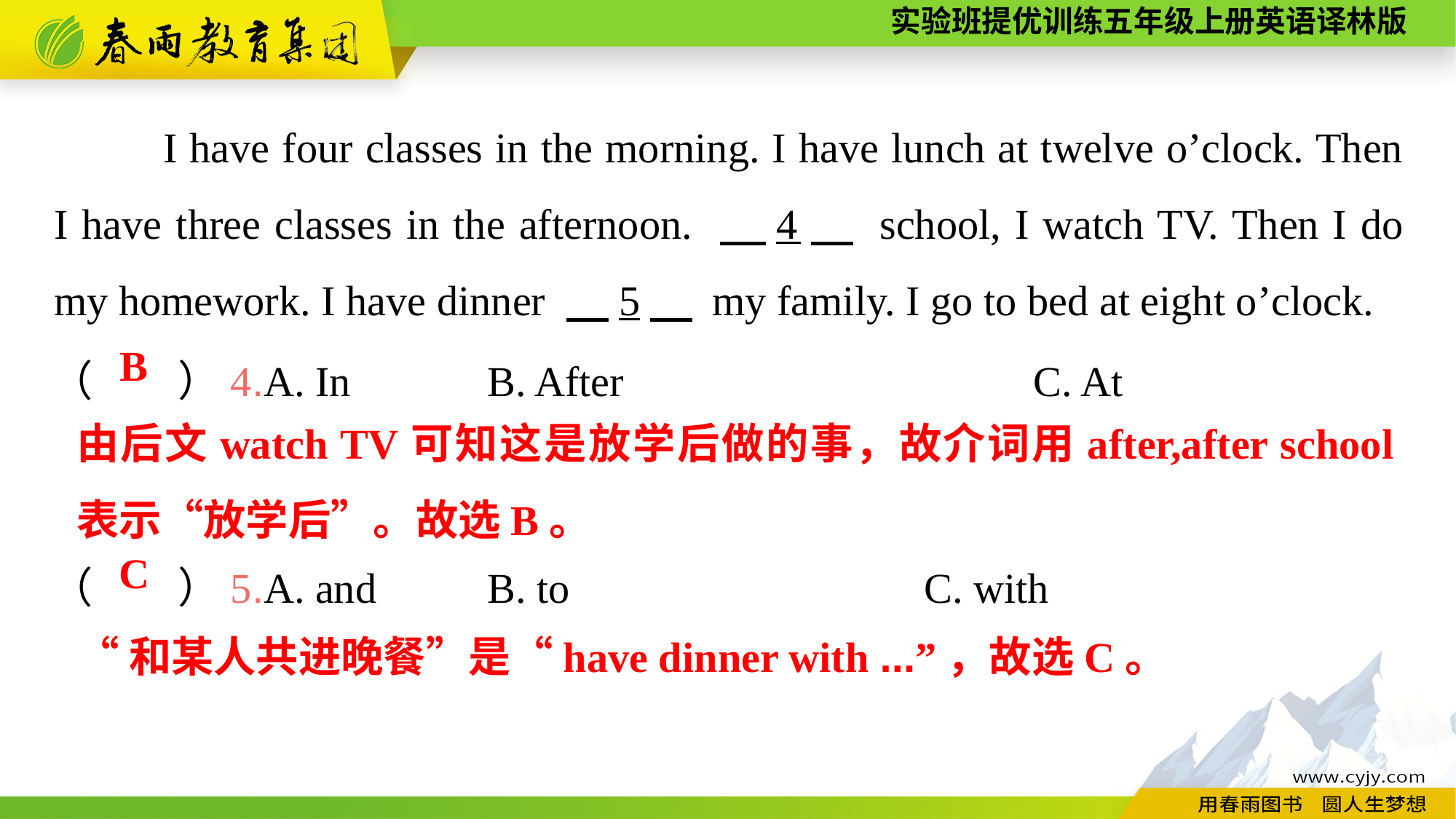

I have four classes in the morning. I have lunch at twelve o’clock. Then I have three classes in the afternoon. 　4　 school, I watch TV. Then I do my homework. I have dinner 　5　 my family. I go to bed at eight o’clock.
（　　）4.A. In		B. After				C. At

（　　）5.A. and		B. to				C. with
B
由后文watch TV可知这是放学后做的事，故介词用after,after school表示“放学后”。故选B。
C
“和某人共进晚餐”是“have dinner with ...”，故选C。